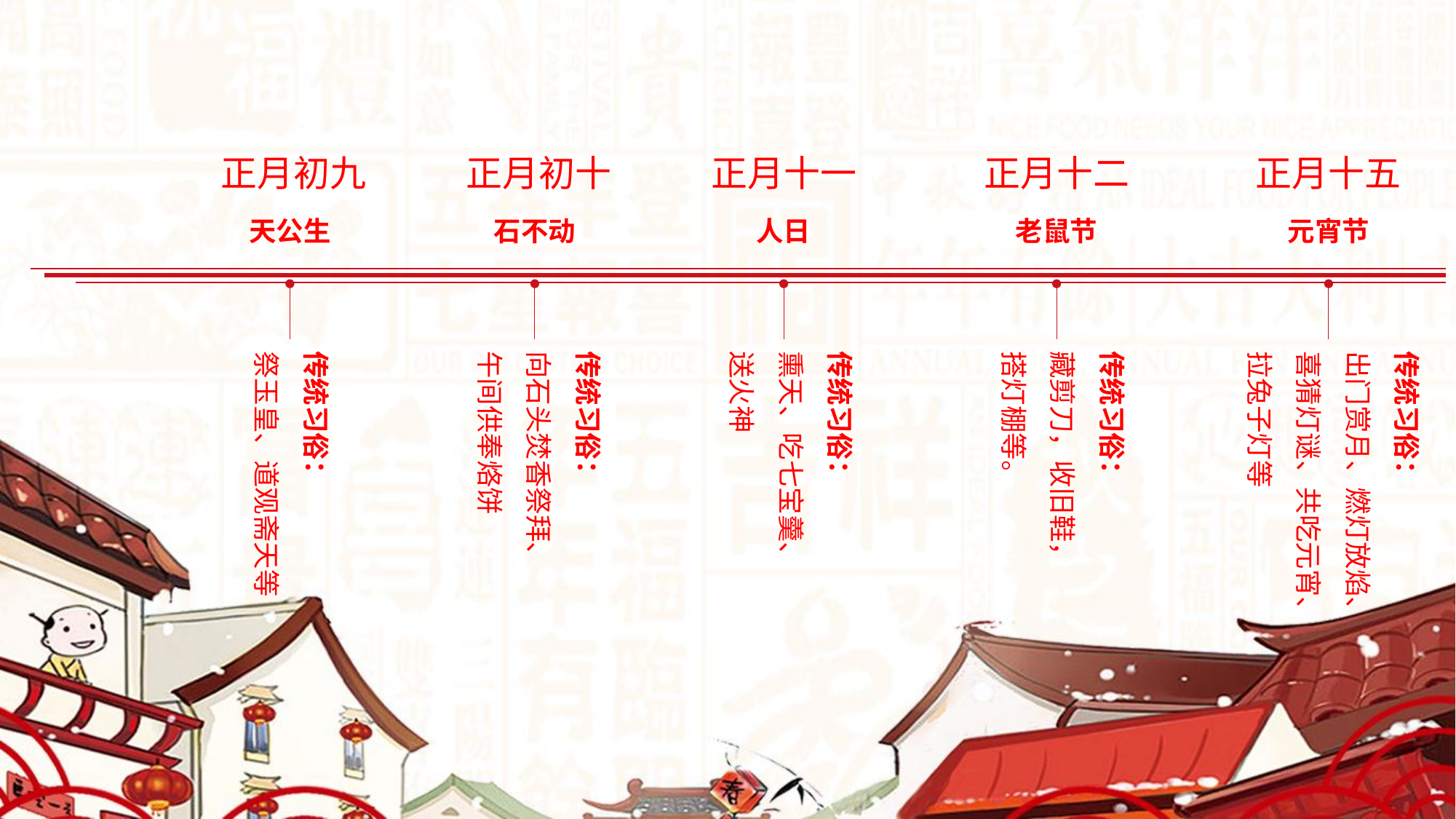

正月初九
天公生
传统习俗：
祭玉皇、道观斋天等
正月初十
石不动
传统习俗：
向石头焚香祭拜、
午间供奉烙饼
正月十一
人日
传统习俗：
熏天、吃七宝羹、
送火神
正月十二
老鼠节
传统习俗：
藏剪刀，收旧鞋，
搭灯棚等。
正月十五
元宵节
传统习俗：
出门赏月、燃灯放焰、喜猜灯谜、共吃元宵、拉兔子灯等